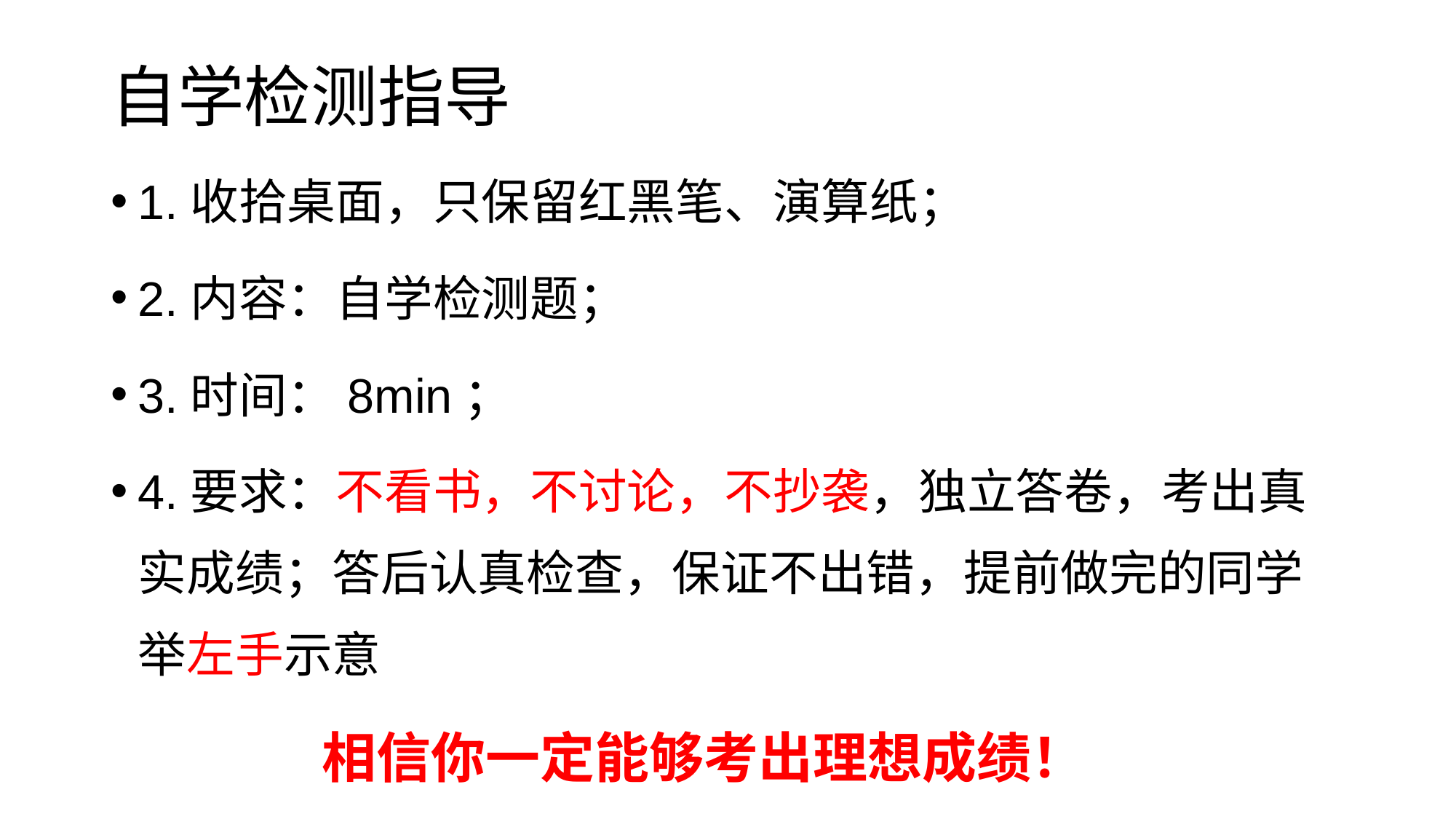

# 自学检测指导
1.收拾桌面，只保留红黑笔、演算纸；
2.内容：自学检测题；
3.时间：8min；
4.要求：不看书，不讨论，不抄袭，独立答卷，考出真实成绩；答后认真检查，保证不出错，提前做完的同学举左手示意
                  相信你一定能够考出理想成绩！